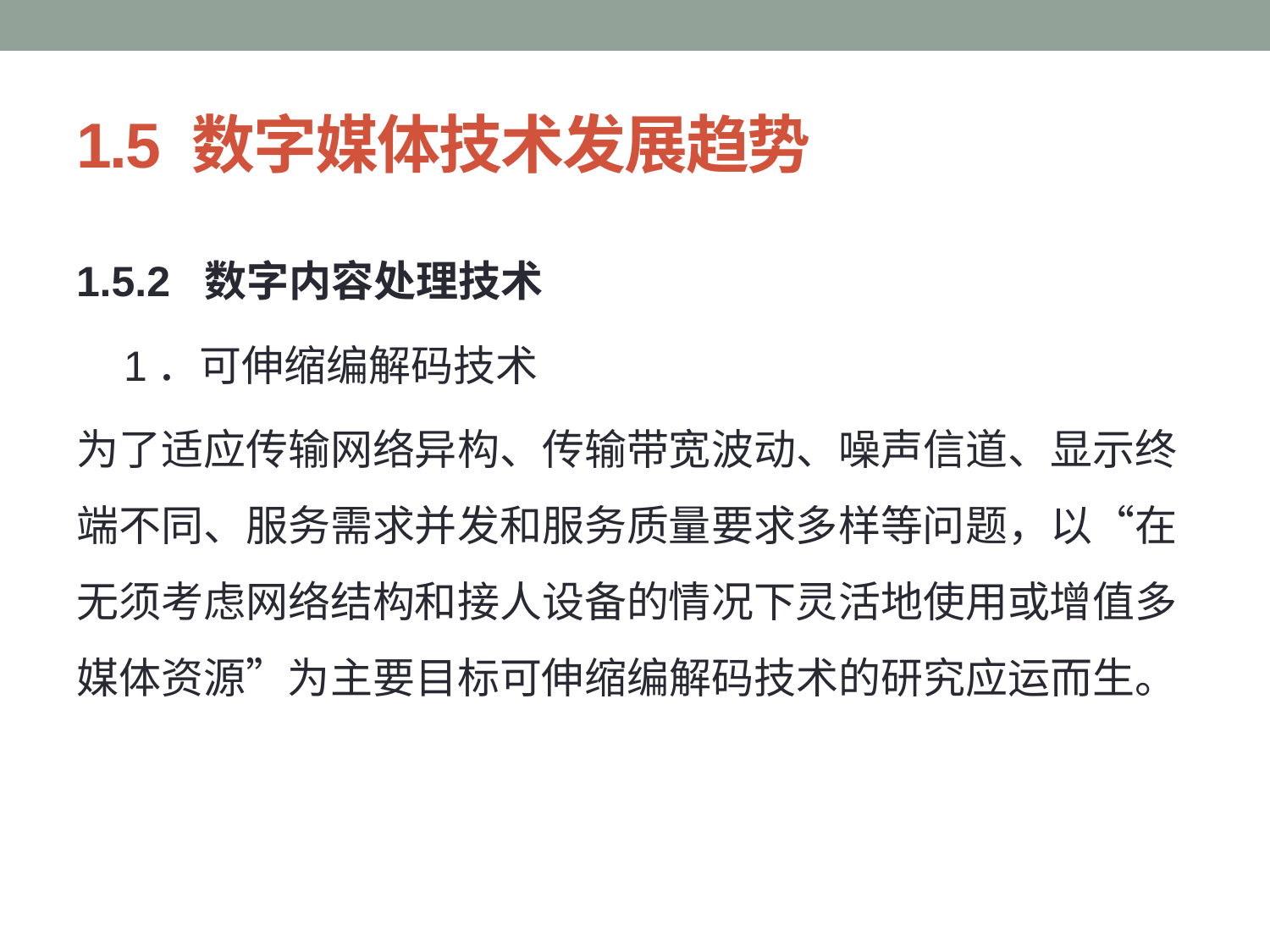

# 1.5 数字媒体技术发展趋势
1.5.2  数字内容处理技术
    1．可伸缩编解码技术
为了适应传输网络异构、传输带宽波动、噪声信道、显示终端不同、服务需求并发和服务质量要求多样等问题，以“在无须考虑网络结构和接人设备的情况下灵活地使用或增值多媒体资源”为主要目标可伸缩编解码技术的研究应运而生。